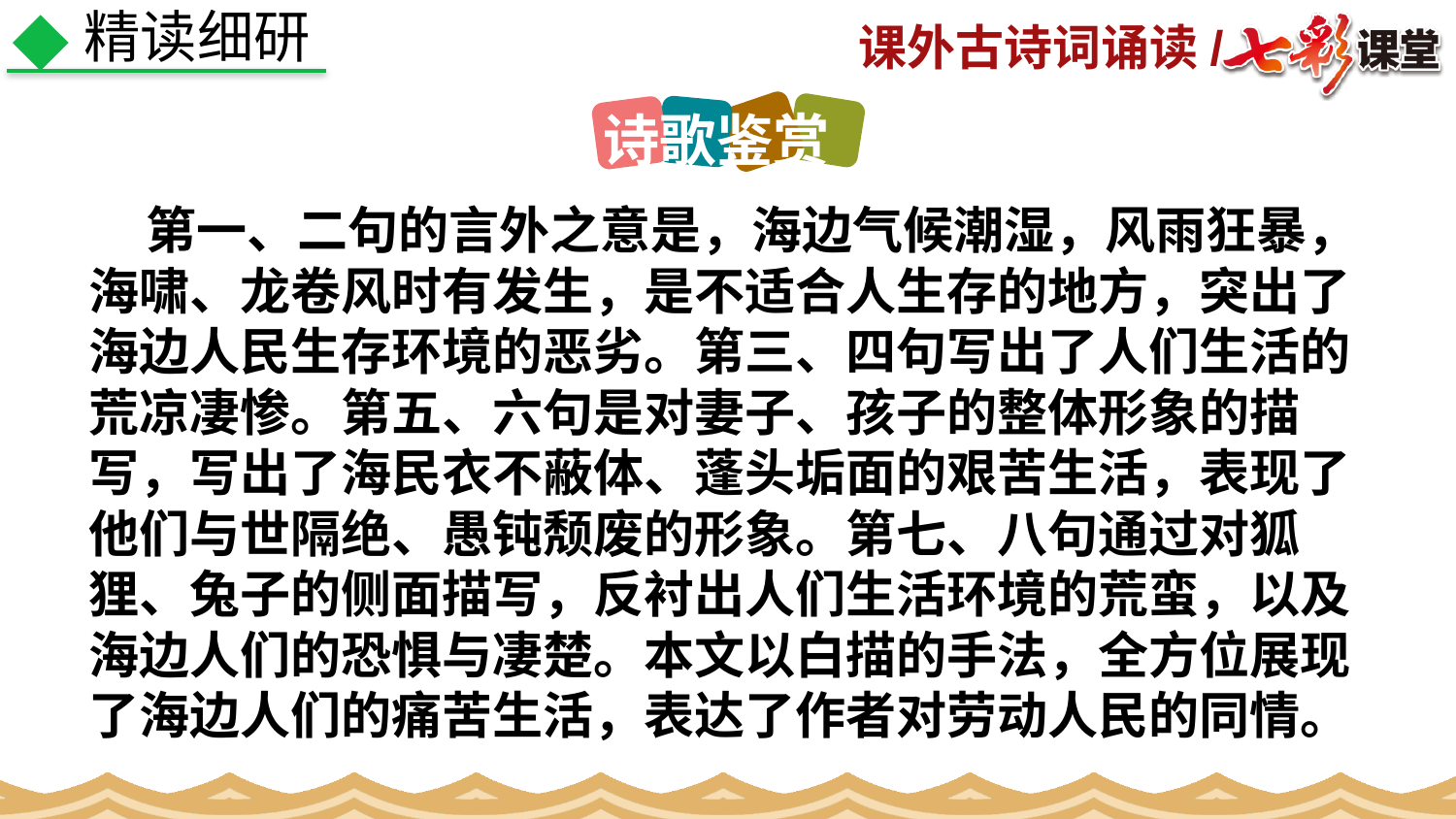

精读细研

诗歌鉴赏

    第一、二句的言外之意是，海边气候潮湿，风雨狂暴，海啸、龙卷风时有发生，是不适合人生存的地方，突出了海边人民生存环境的恶劣。第三、四句写出了人们生活的荒凉凄惨。第五、六句是对妻子、孩子的整体形象的描写，写出了海民衣不蔽体、蓬头垢面的艰苦生活，表现了他们与世隔绝、愚钝颓废的形象。第七、八句通过对狐狸、兔子的侧面描写，反衬出人们生活环境的荒蛮，以及海边人们的恐惧与凄楚。本文以白描的手法，全方位展现了海边人们的痛苦生活，表达了作者对劳动人民的同情。